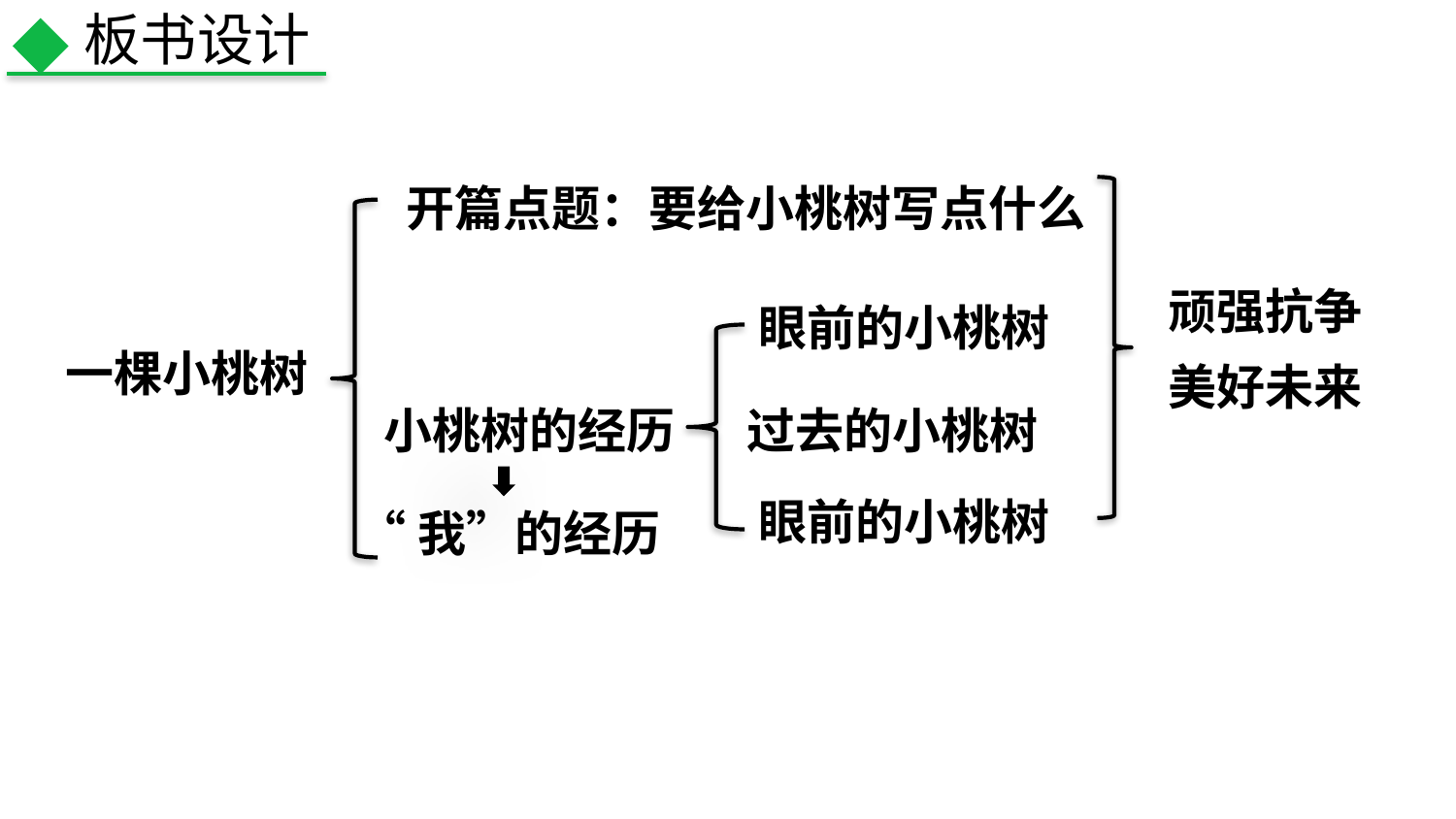

板书设计

开篇点题：要给小桃树写点什么

顽强抗争
美好未来
眼前的小桃树

一棵小桃树
小桃树的经历
过去的小桃树

眼前的小桃树
“我”的经历